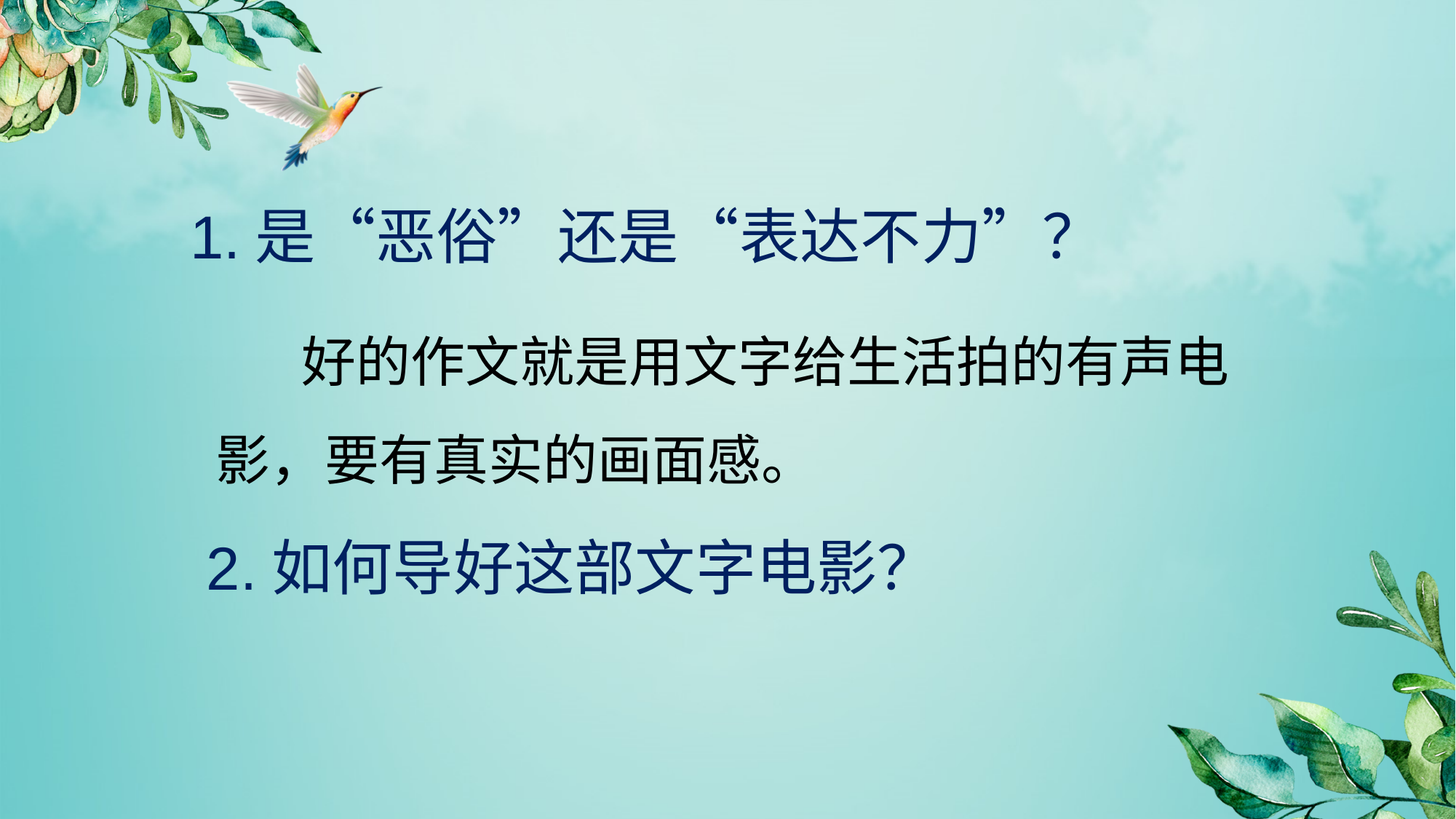

1.是“恶俗”还是“表达不力”？
      好的作文就是用文字给生活拍的有声电影，要有真实的画面感。
2.如何导好这部文字电影？